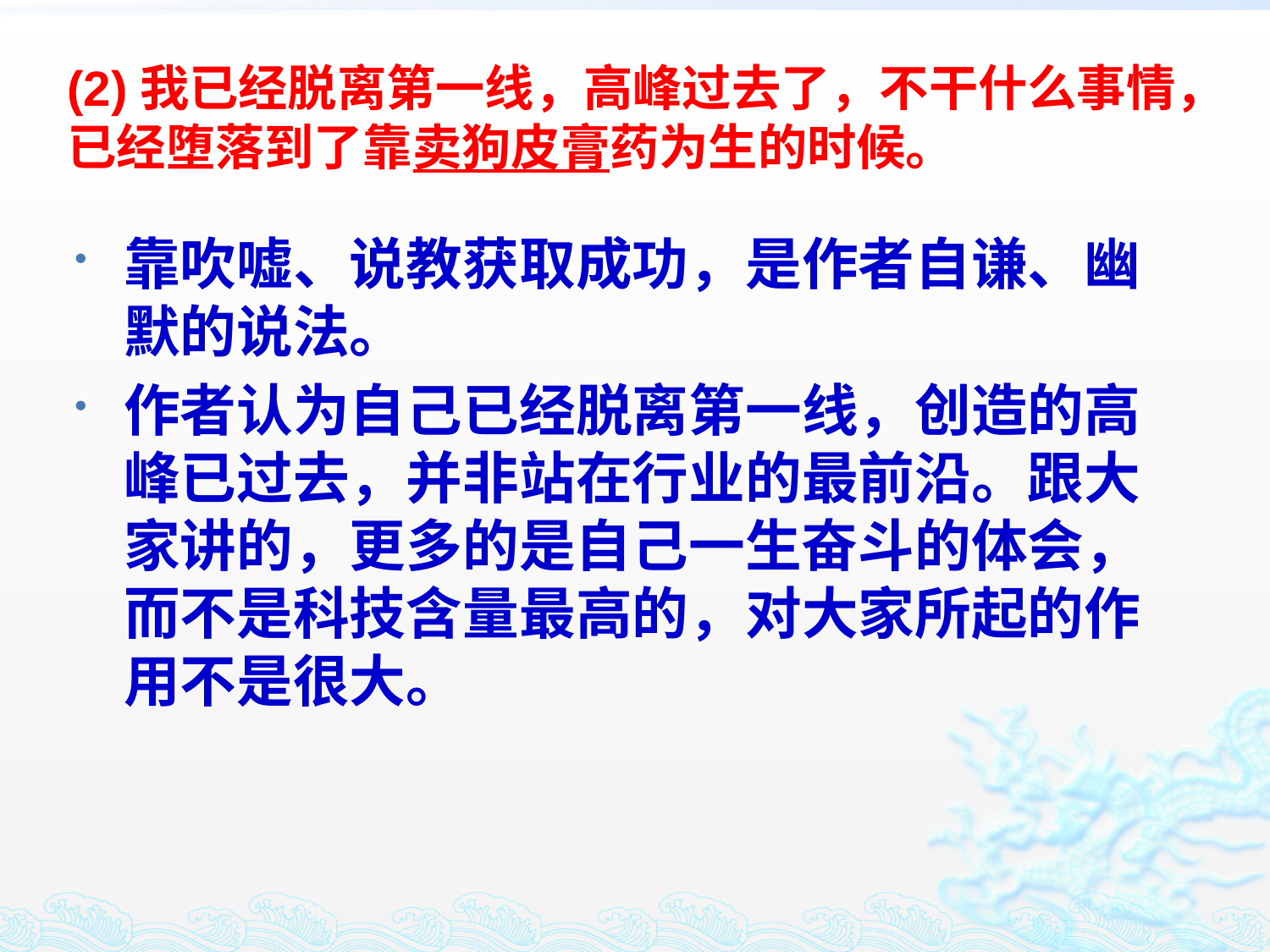

# (2)我已经脱离第一线，高峰过去了，不干什么事情，已经堕落到了靠卖狗皮膏药为生的时候。
靠吹嘘、说教获取成功，是作者自谦、幽默的说法。
作者认为自己已经脱离第一线，创造的高峰已过去，并非站在行业的最前沿。跟大家讲的，更多的是自己一生奋斗的体会，而不是科技含量最高的，对大家所起的作用不是很大。